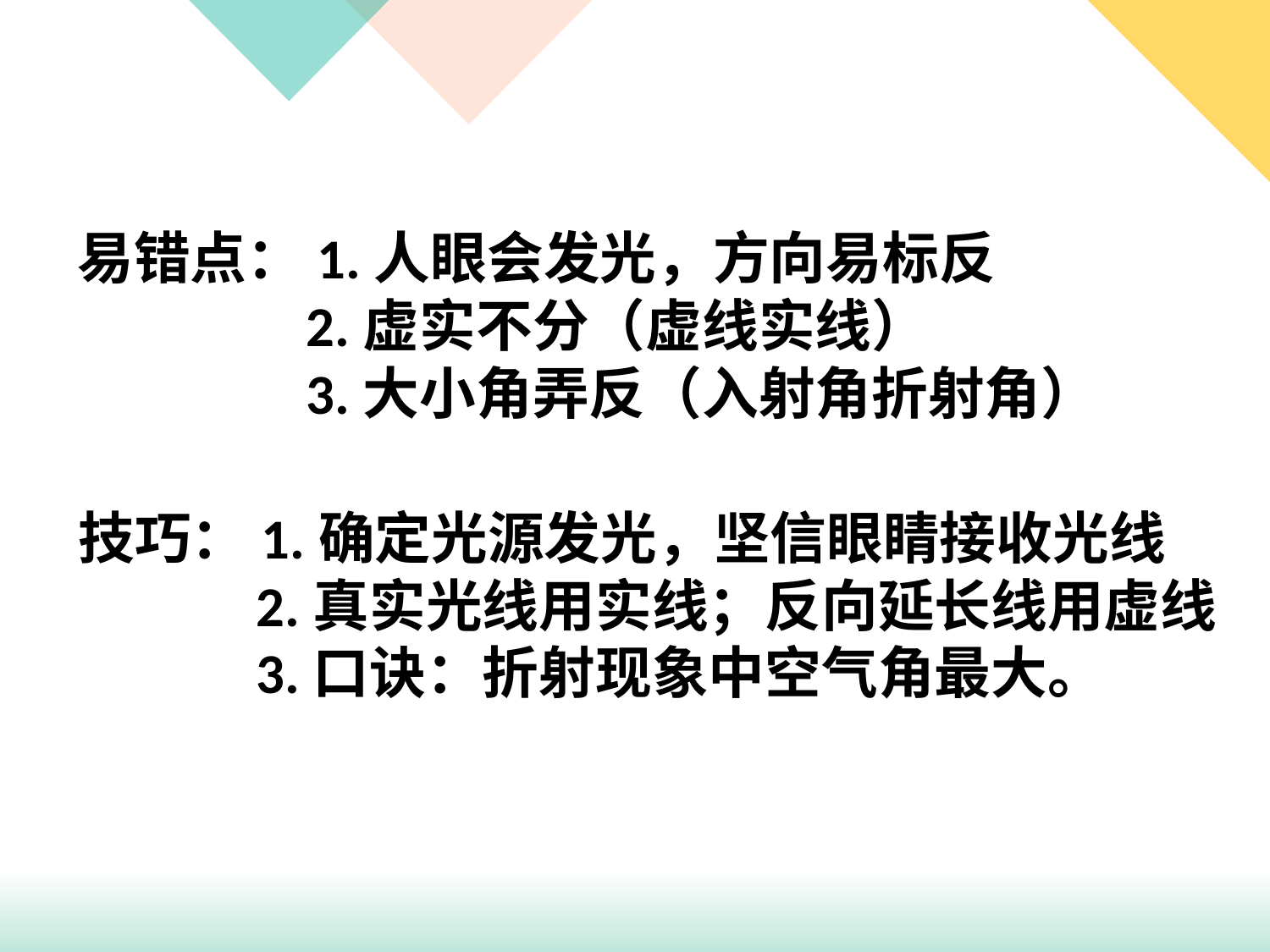

易错点：1.人眼会发光，方向易标反
                  2.虚实不分（虚线实线）
                  3.大小角弄反（入射角折射角）
技巧：1.确定光源发光，坚信眼睛接收光线
              2.真实光线用实线；反向延长线用虚线
              3.口诀：折射现象中空气角最大。